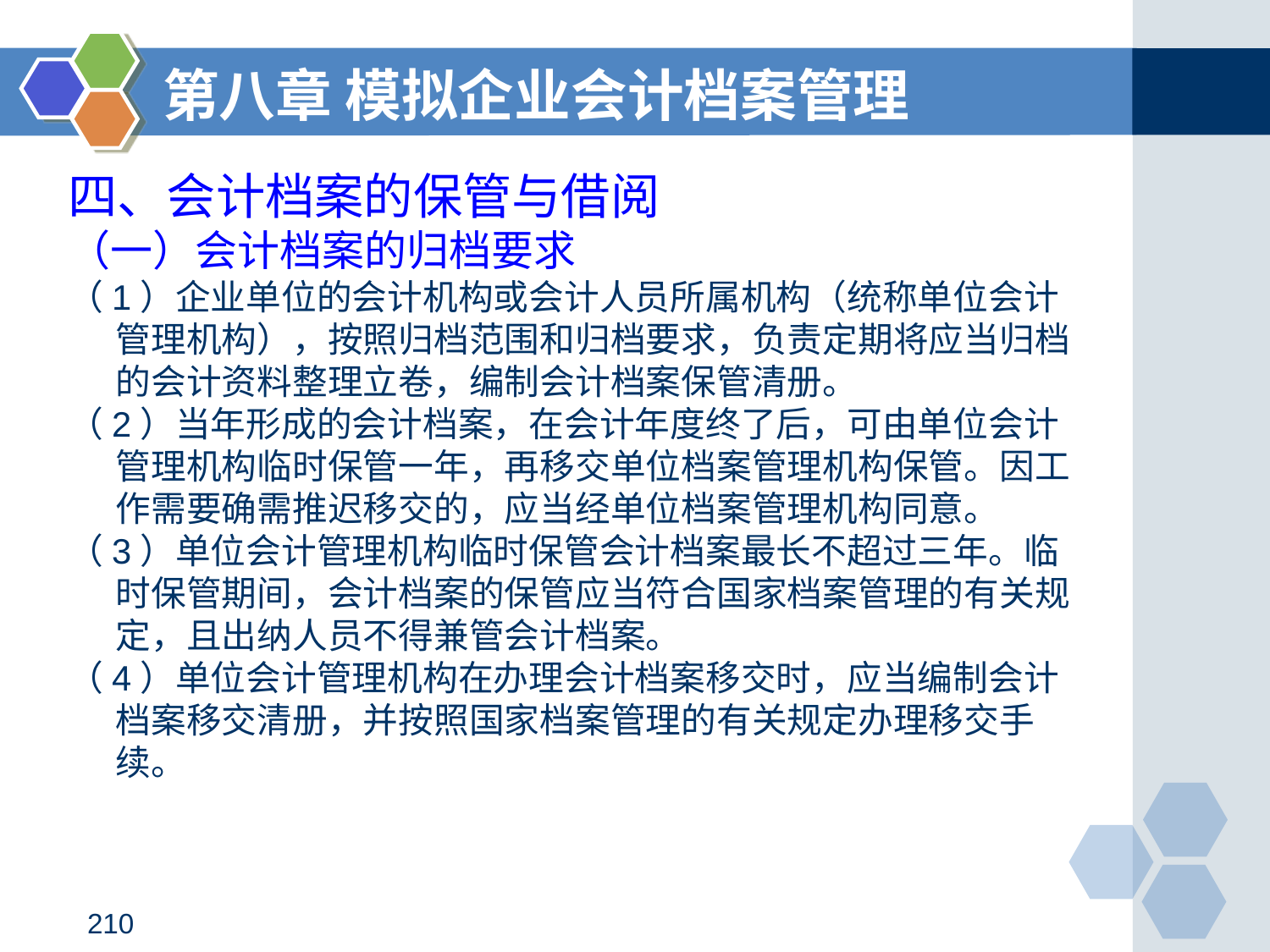

第八章 模拟企业会计档案管理
# 四、会计档案的保管与借阅
（一）会计档案的归档要求
（1）企业单位的会计机构或会计人员所属机构（统称单位会计管理机构），按照归档范围和归档要求，负责定期将应当归档的会计资料整理立卷，编制会计档案保管清册。
（2）当年形成的会计档案，在会计年度终了后，可由单位会计管理机构临时保管一年，再移交单位档案管理机构保管。因工作需要确需推迟移交的，应当经单位档案管理机构同意。
（3）单位会计管理机构临时保管会计档案最长不超过三年。临时保管期间，会计档案的保管应当符合国家档案管理的有关规定，且出纳人员不得兼管会计档案。
（4）单位会计管理机构在办理会计档案移交时，应当编制会计档案移交清册，并按照国家档案管理的有关规定办理移交手续。